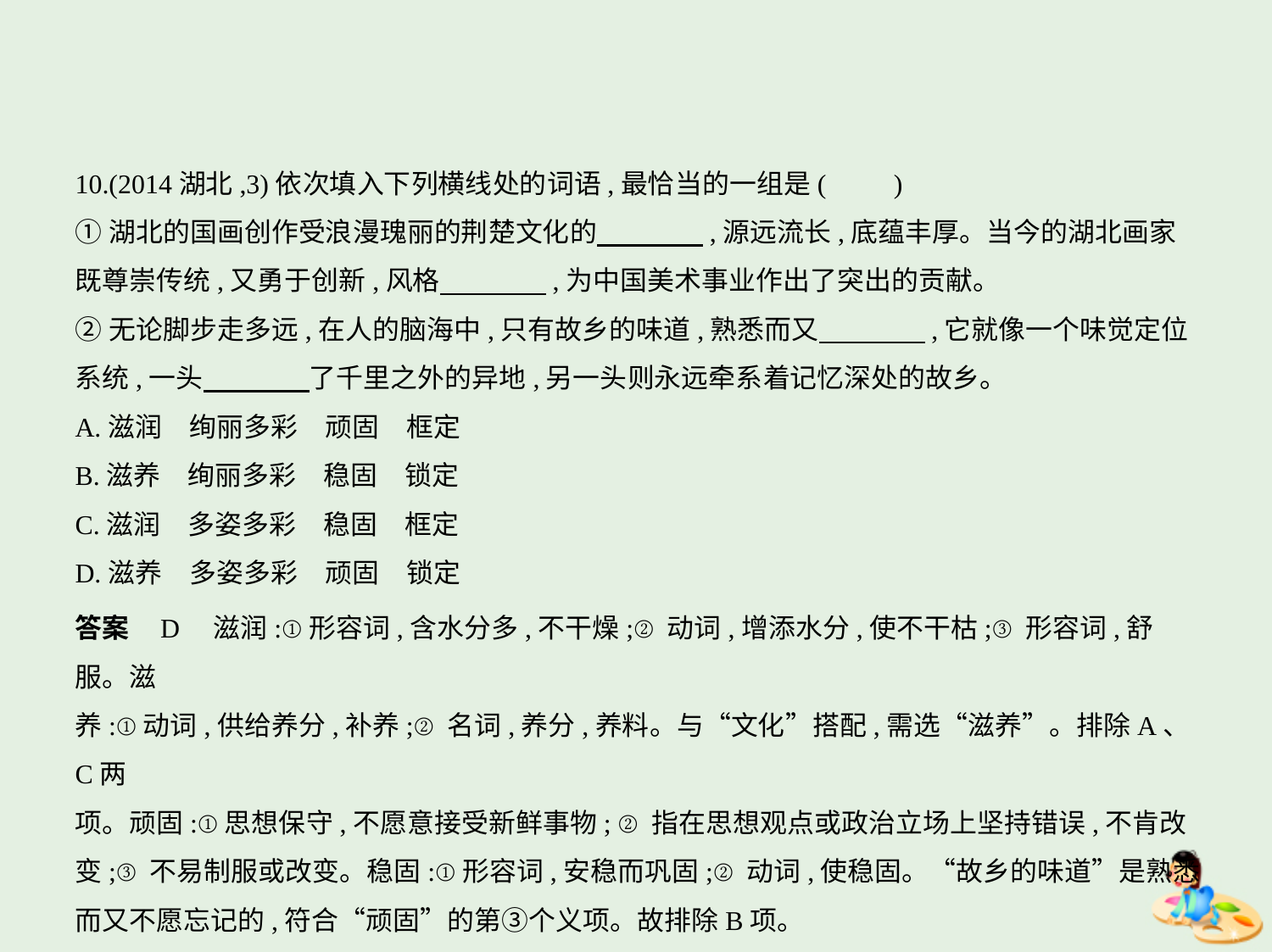

10.(2014湖北,3)依次填入下列横线处的词语,最恰当的一组是(　　)
①湖北的国画创作受浪漫瑰丽的荆楚文化的　　　    ,源远流长,底蕴丰厚。当今的湖北画家
既尊崇传统,又勇于创新,风格　　　    ,为中国美术事业作出了突出的贡献。
②无论脚步走多远,在人的脑海中,只有故乡的味道,熟悉而又　　　    ,它就像一个味觉定位
系统,一头　　　    了千里之外的异地,另一头则永远牵系着记忆深处的故乡。
A.滋润　绚丽多彩　顽固　框定
B.滋养　绚丽多彩　稳固　锁定
C.滋润　多姿多彩　稳固　框定
D.滋养　多姿多彩　顽固　锁定
答案    D　滋润:①形容词,含水分多,不干燥;②动词,增添水分,使不干枯;③形容词,舒服。滋
养:①动词,供给养分,补养;②名词,养分,养料。与“文化”搭配,需选“滋养”。排除A、C两
项。顽固:①思想保守,不愿意接受新鲜事物; ②指在思想观点或政治立场上坚持错误,不肯改
变;③不易制服或改变。稳固:①形容词,安稳而巩固;②动词,使稳固。“故乡的味道”是熟悉
而又不愿忘记的,符合“顽固”的第③个义项。故排除B项。